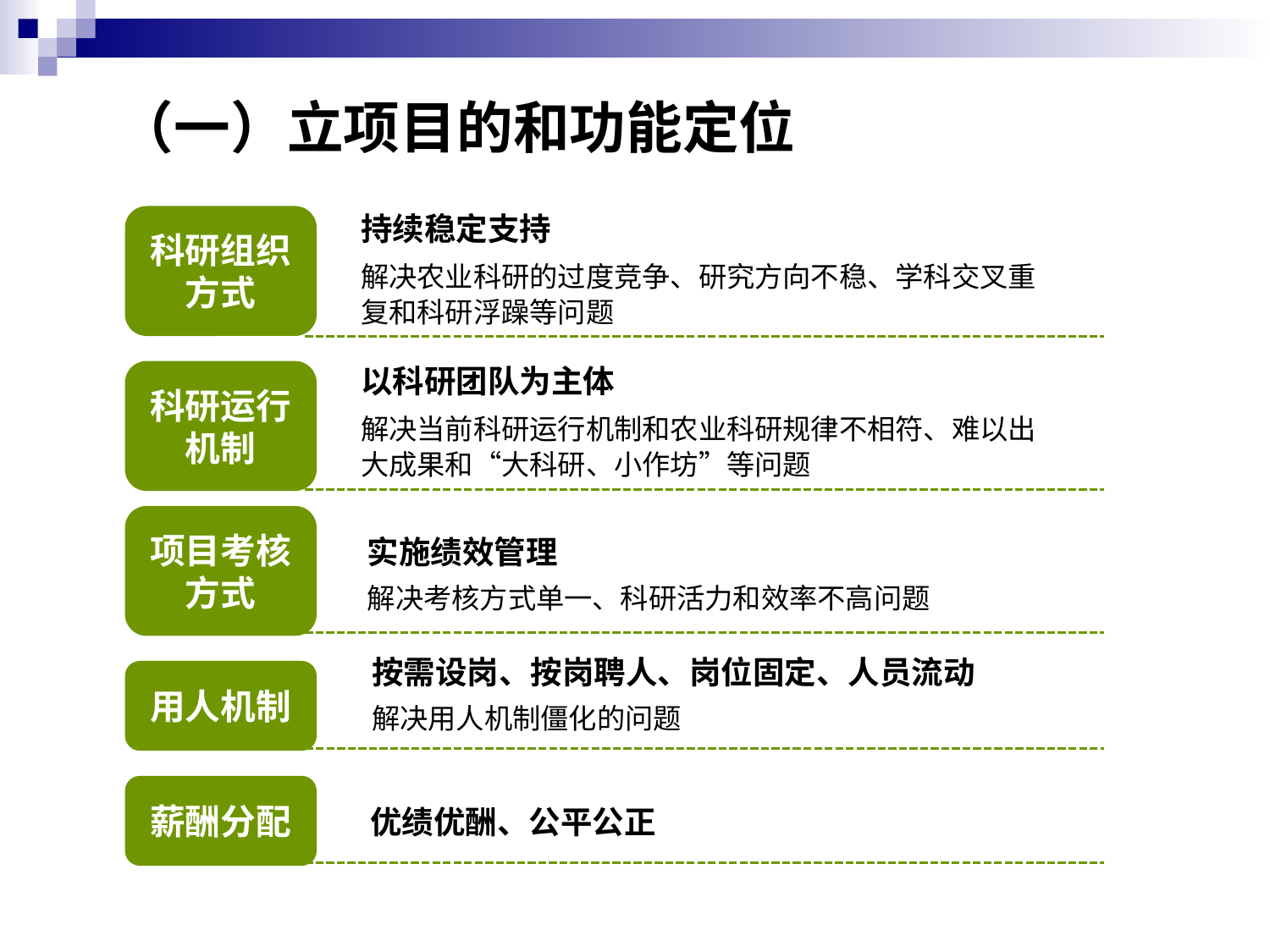

（一）立项目的和功能定位
持续稳定支持
解决农业科研的过度竞争、研究方向不稳、学科交叉重复和科研浮躁等问题
科研组织
方式
以科研团队为主体
解决当前科研运行机制和农业科研规律不相符、难以出大成果和“大科研、小作坊”等问题
科研运行
机制
项目考核
方式
实施绩效管理
解决考核方式单一、科研活力和效率不高问题
按需设岗、按岗聘人、岗位固定、人员流动
解决用人机制僵化的问题
用人机制
薪酬分配
优绩优酬、公平公正